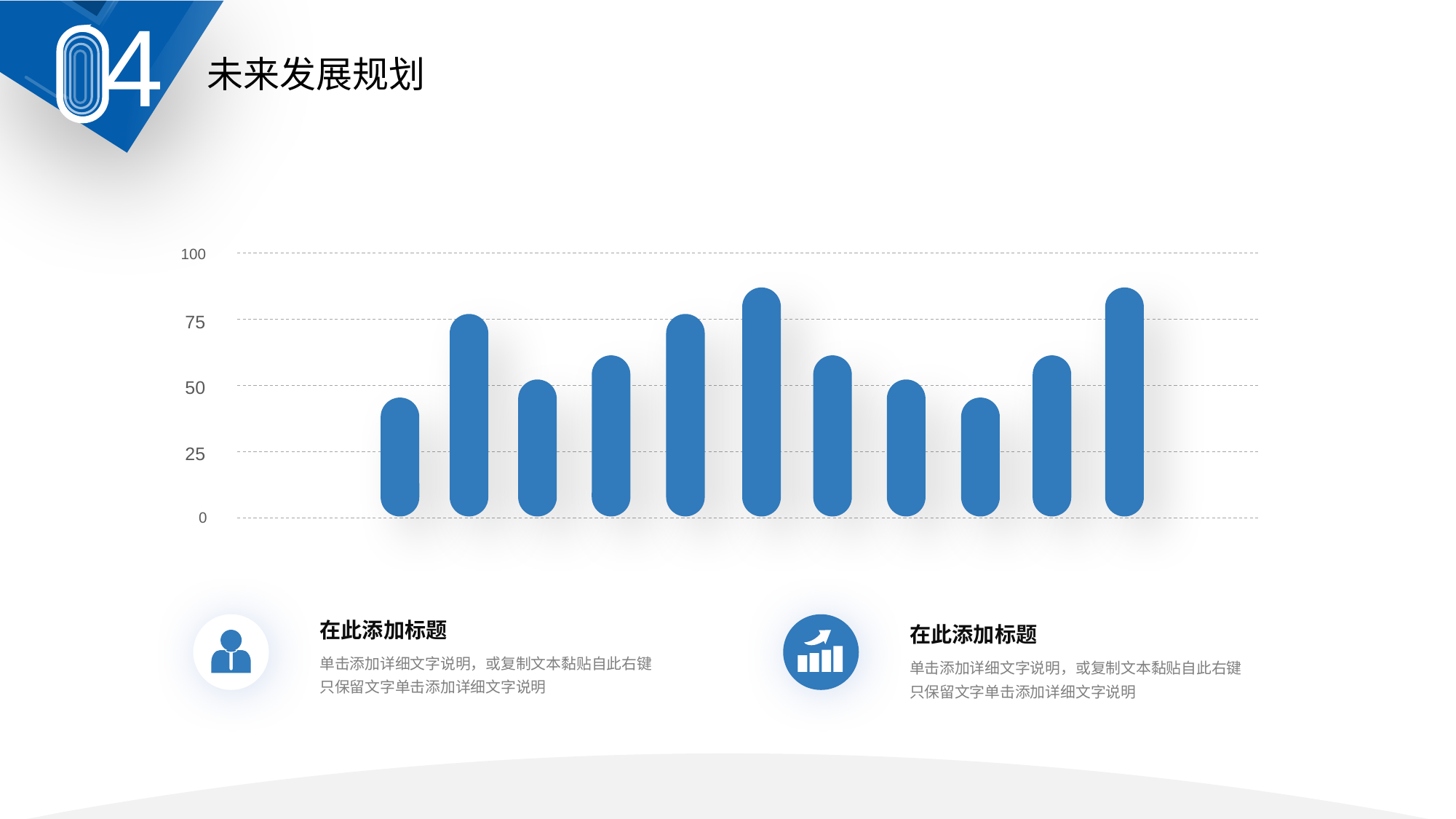

4

未来发展规划
100
75
50
25
0

在此添加标题

在此添加标题
单击添加详细文字说明，或复制文本黏贴自此右键只保留文字单击添加详细文字说明
单击添加详细文字说明，或复制文本黏贴自此右键只保留文字单击添加详细文字说明